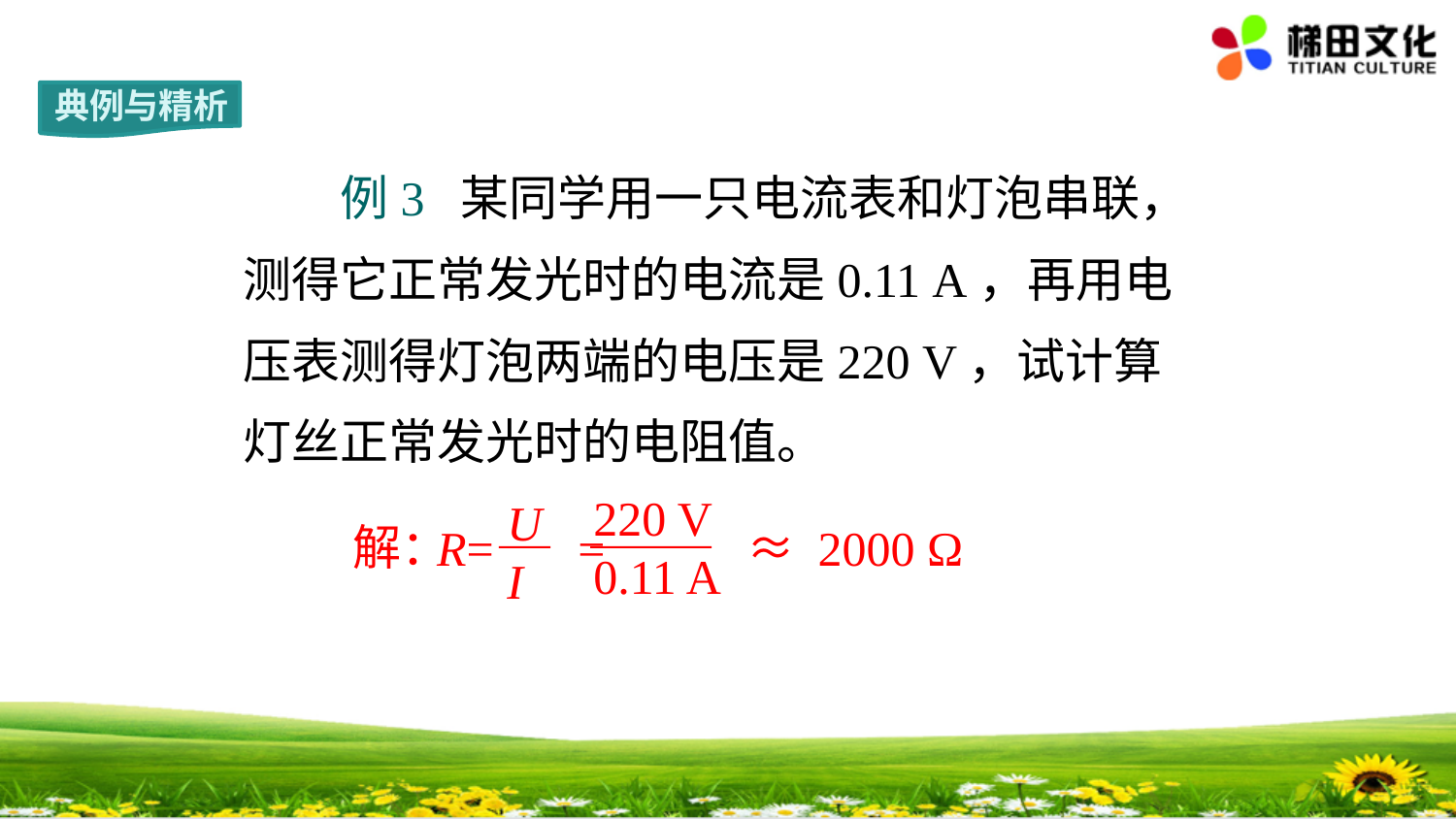

典例与精析

　　例3  某同学用一只电流表和灯泡串联，测得它正常发光时的电流是0.11 A，再用电压表测得灯泡两端的电压是220 V，试计算灯丝正常发光时的电阻值。
220 V
0.11 A
U
I
R= 　=　　   ≈ 2000 Ω

解：